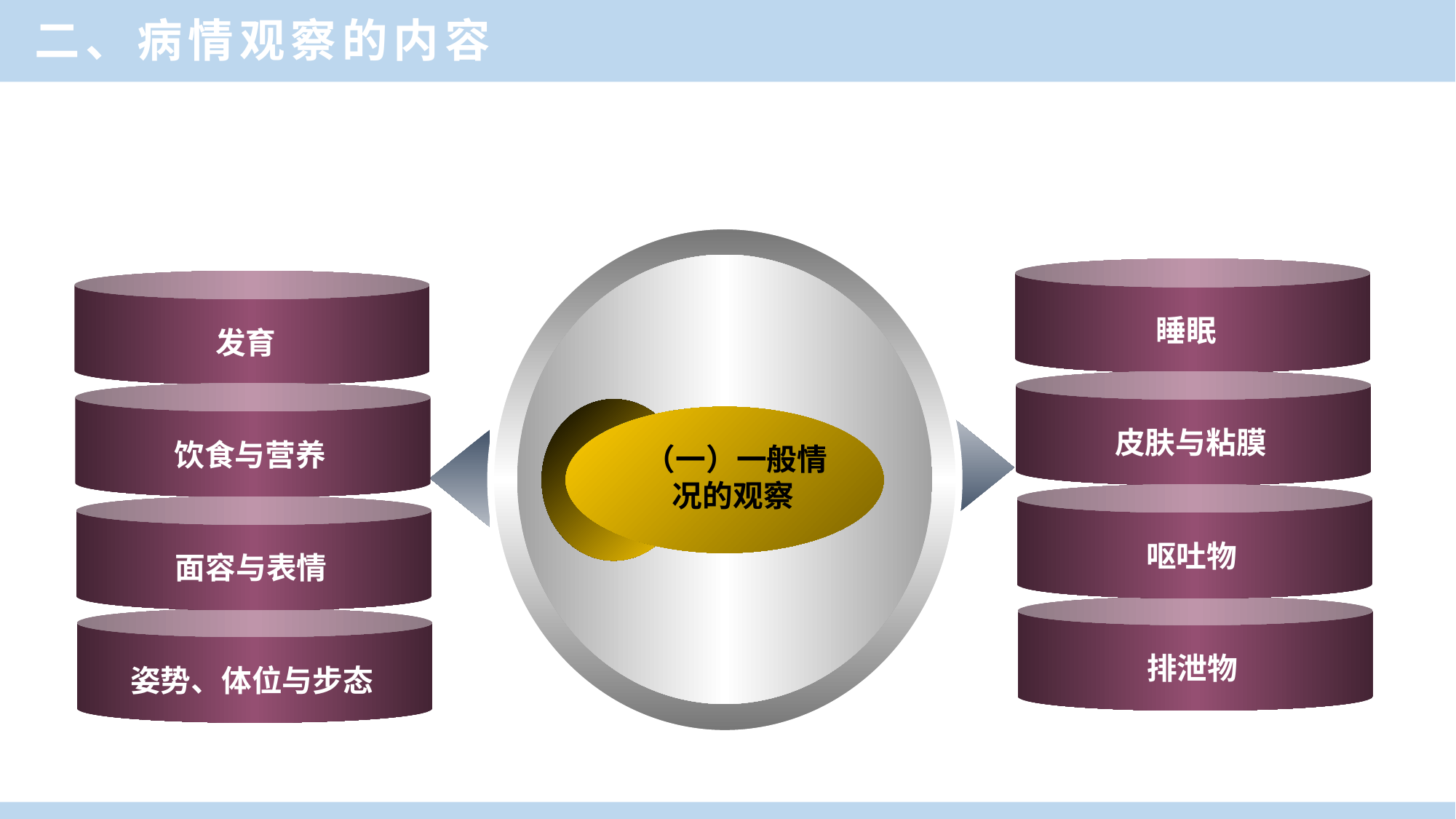

二、病情观察的内容

睡眠

皮肤与粘膜

呕吐物

排泄物

发育

饮食与营养

面容与表情

姿势、体位与步态

（一）一般情
况的观察